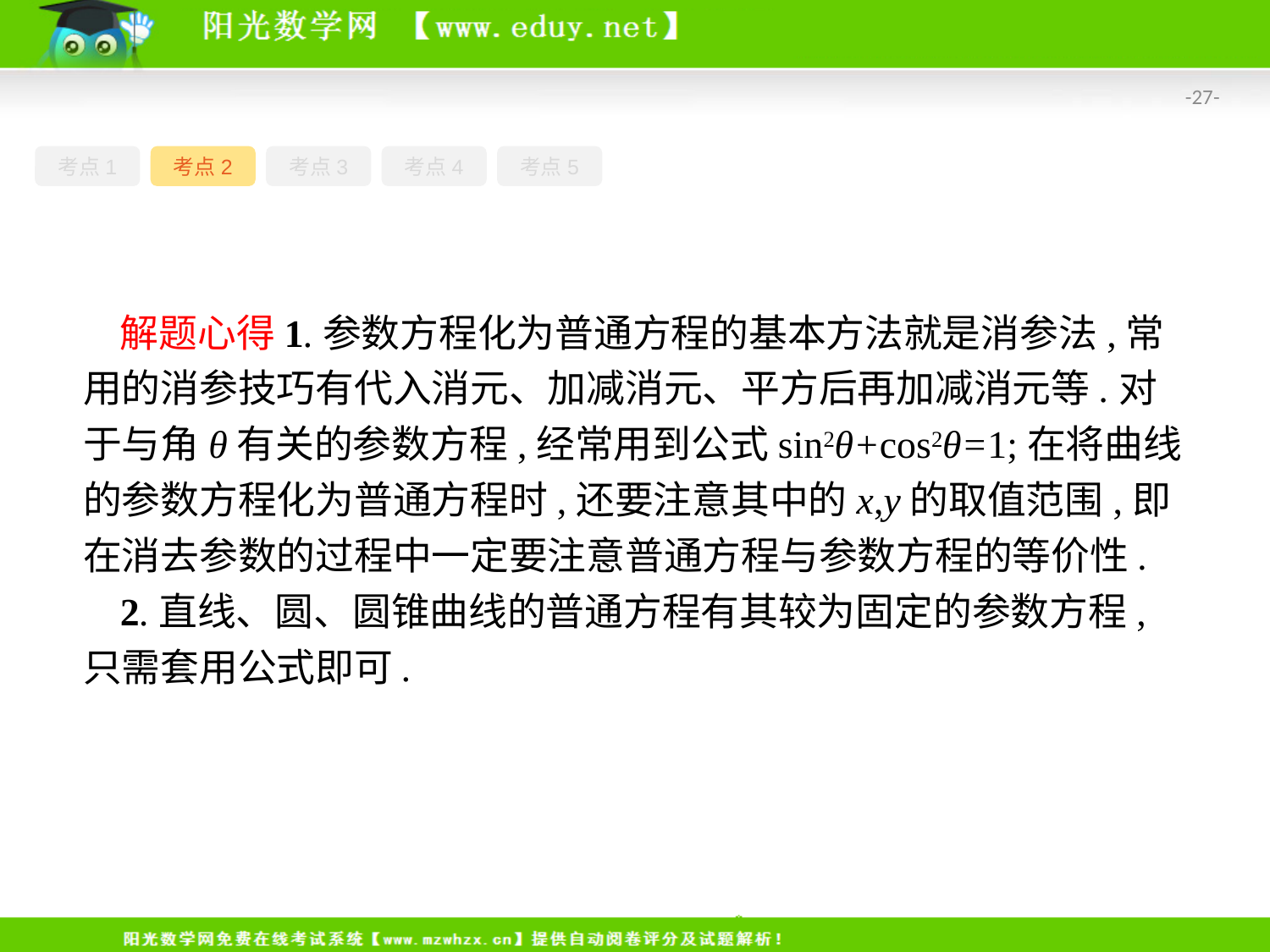

-27-
考点1
考点2
考点3
考点4
考点5
解题心得1.参数方程化为普通方程的基本方法就是消参法,常用的消参技巧有代入消元、加减消元、平方后再加减消元等.对于与角θ有关的参数方程,经常用到公式sin2θ+cos2θ=1;在将曲线的参数方程化为普通方程时,还要注意其中的x,y的取值范围,即在消去参数的过程中一定要注意普通方程与参数方程的等价性.
2.直线、圆、圆锥曲线的普通方程有其较为固定的参数方程,只需套用公式即可.